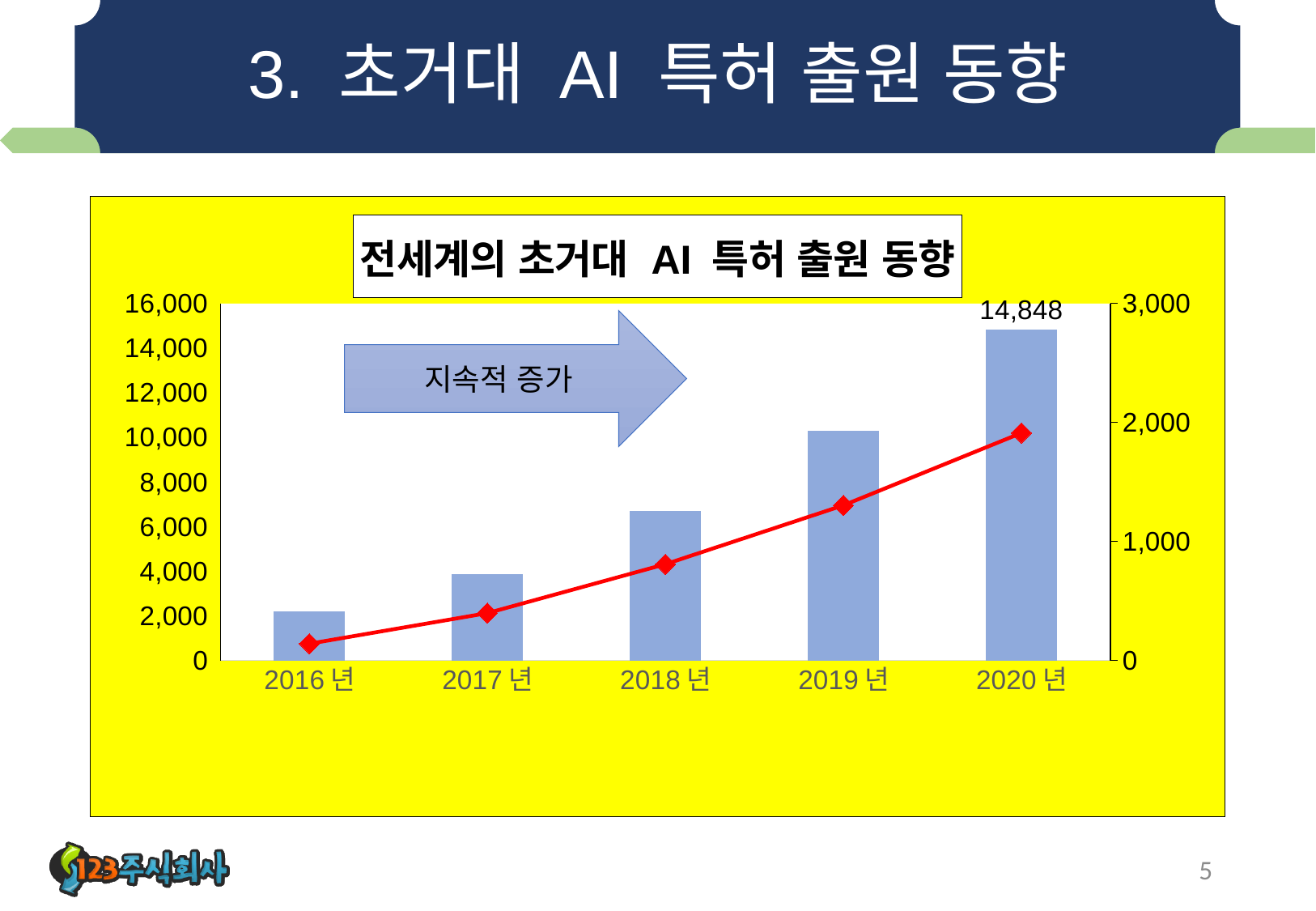

# 3. 초거대 AI 특허 출원 동향

### Chart: 전세계의 초거대 AI 특허 출원 동향

| Category | 전체 | 한국 |
|---|---|---|
| 2016년 | 2193.0 | 141.0 |
| 2017년 | 3885.0 | 398.0 |
| 2018년 | 6683.0 | 809.0 |
| 2019년 | 10311.0 | 1304.0 |
| 2020년 | 14848.0 | 1912.0 |
지속적 증가
5